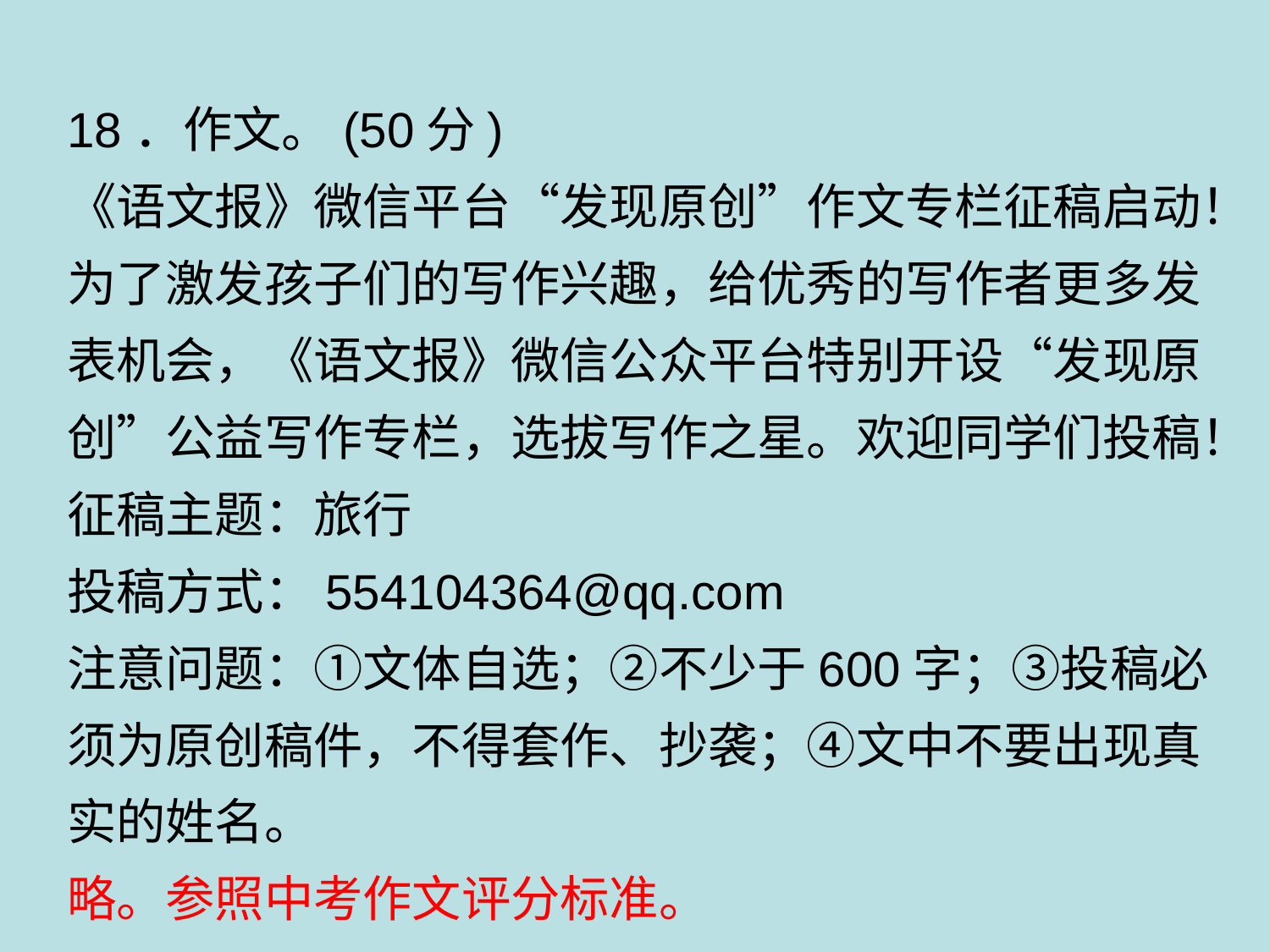

18．作文。(50分)
《语文报》微信平台“发现原创”作文专栏征稿启动！
为了激发孩子们的写作兴趣，给优秀的写作者更多发表机会，《语文报》微信公众平台特别开设“发现原创”公益写作专栏，选拔写作之星。欢迎同学们投稿！
征稿主题：旅行
投稿方式：554104364@qq.com
注意问题：①文体自选；②不少于600字；③投稿必须为原创稿件，不得套作、抄袭；④文中不要出现真实的姓名。
略。参照中考作文评分标准。